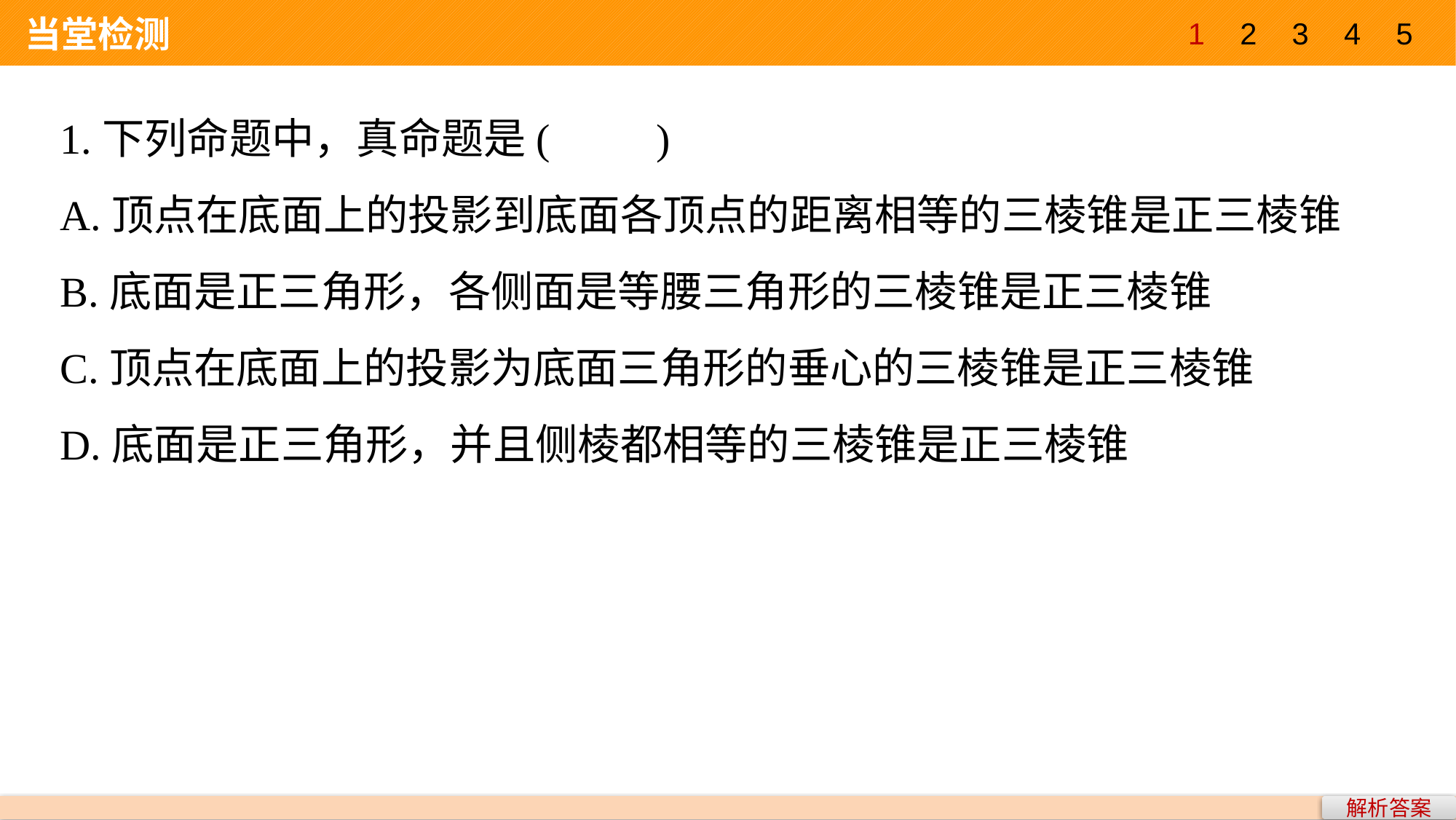

1
2
3
4
5
  当堂检测
1.下列命题中，真命题是(　　)
A.顶点在底面上的投影到底面各顶点的距离相等的三棱锥是正三棱锥
B.底面是正三角形，各侧面是等腰三角形的三棱锥是正三棱锥
C.顶点在底面上的投影为底面三角形的垂心的三棱锥是正三棱锥
D.底面是正三角形，并且侧棱都相等的三棱锥是正三棱锥
解析答案